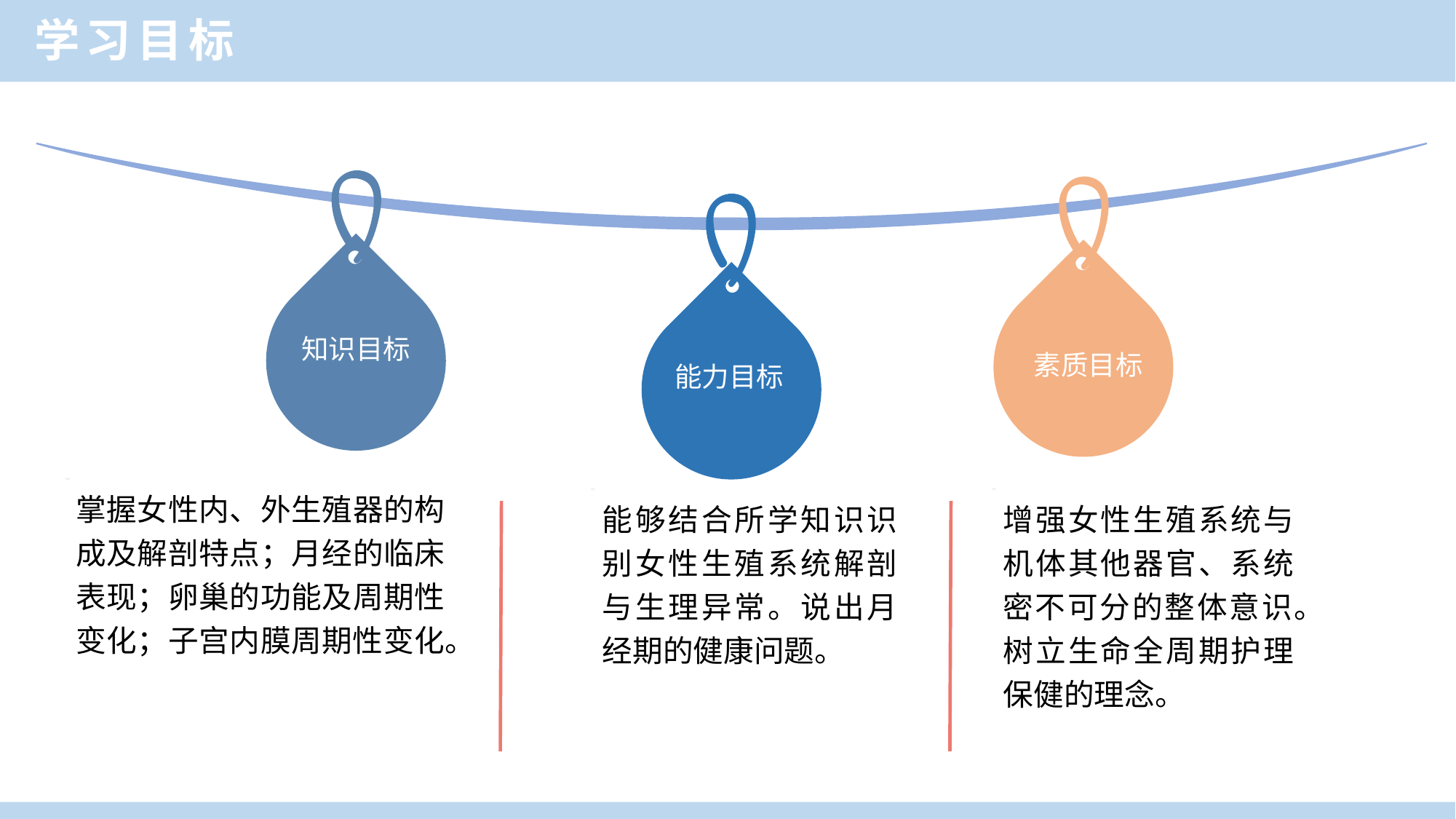

学习目标

知识目标

素质目标

能力目标
掌握女性内、外生殖器的构成及解剖特点；月经的临床表现；卵巢的功能及周期性变化；子宫内膜周期性变化。

能够结合所学知识识别女性生殖系统解剖与生理异常。说出月经期的健康问题。
增强女性生殖系统与机体其他器官、系统密不可分的整体意识。树立生命全周期护理保健的理念。